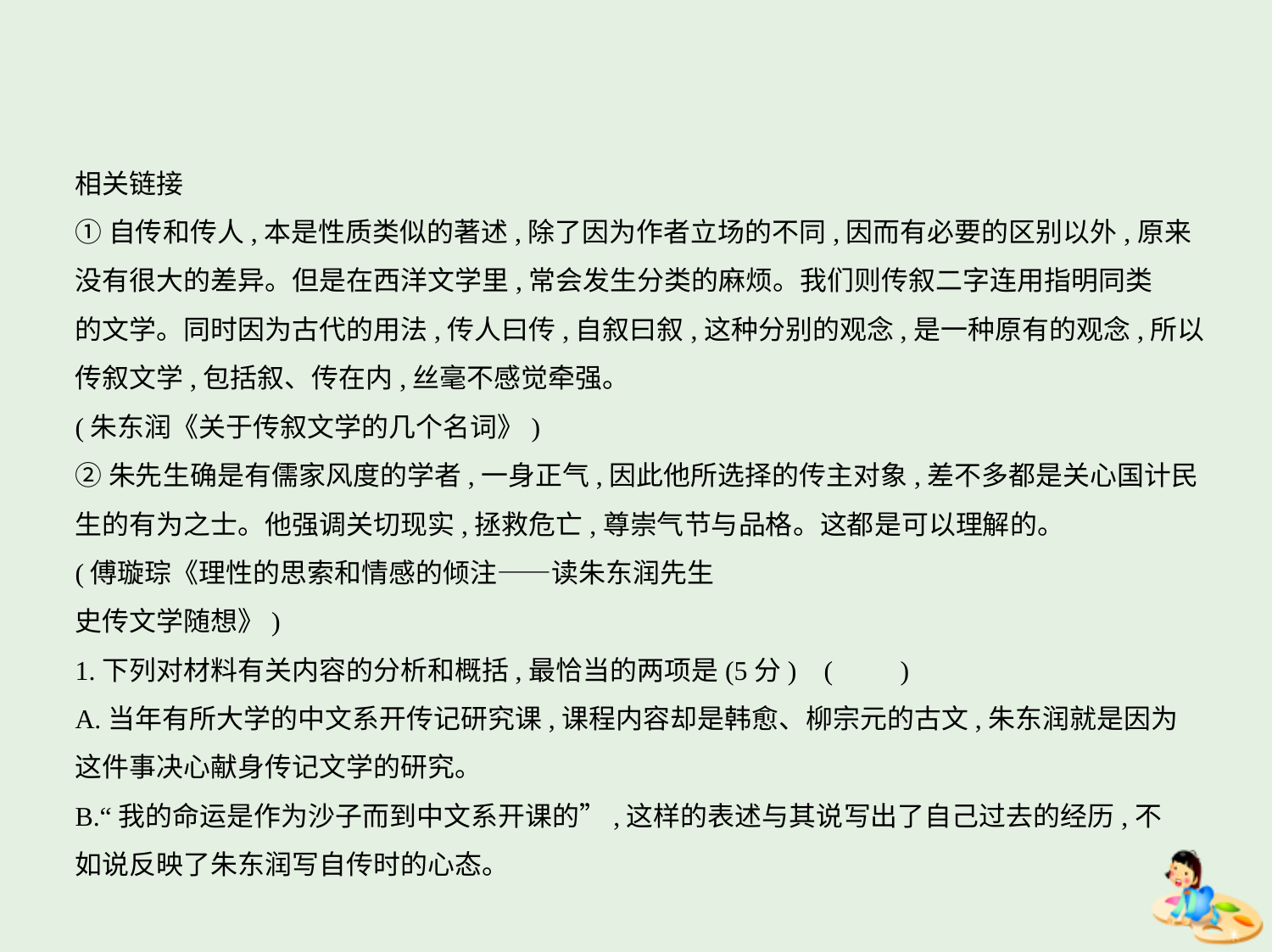

相关链接
①自传和传人,本是性质类似的著述,除了因为作者立场的不同,因而有必要的区别以外,原来
没有很大的差异。但是在西洋文学里,常会发生分类的麻烦。我们则传叙二字连用指明同类
的文学。同时因为古代的用法,传人曰传,自叙曰叙,这种分别的观念,是一种原有的观念,所以
传叙文学,包括叙、传在内,丝毫不感觉牵强。
(朱东润《关于传叙文学的几个名词》)
②朱先生确是有儒家风度的学者,一身正气,因此他所选择的传主对象,差不多都是关心国计民
生的有为之士。他强调关切现实,拯救危亡,尊崇气节与品格。这都是可以理解的。
(傅璇琮《理性的思索和情感的倾注——读朱东润先生
史传文学随想》)
1.下列对材料有关内容的分析和概括,最恰当的两项是(5分) (　　)
A.当年有所大学的中文系开传记研究课,课程内容却是韩愈、柳宗元的古文,朱东润就是因为
这件事决心献身传记文学的研究。
B.“我的命运是作为沙子而到中文系开课的”,这样的表述与其说写出了自己过去的经历,不
如说反映了朱东润写自传时的心态。